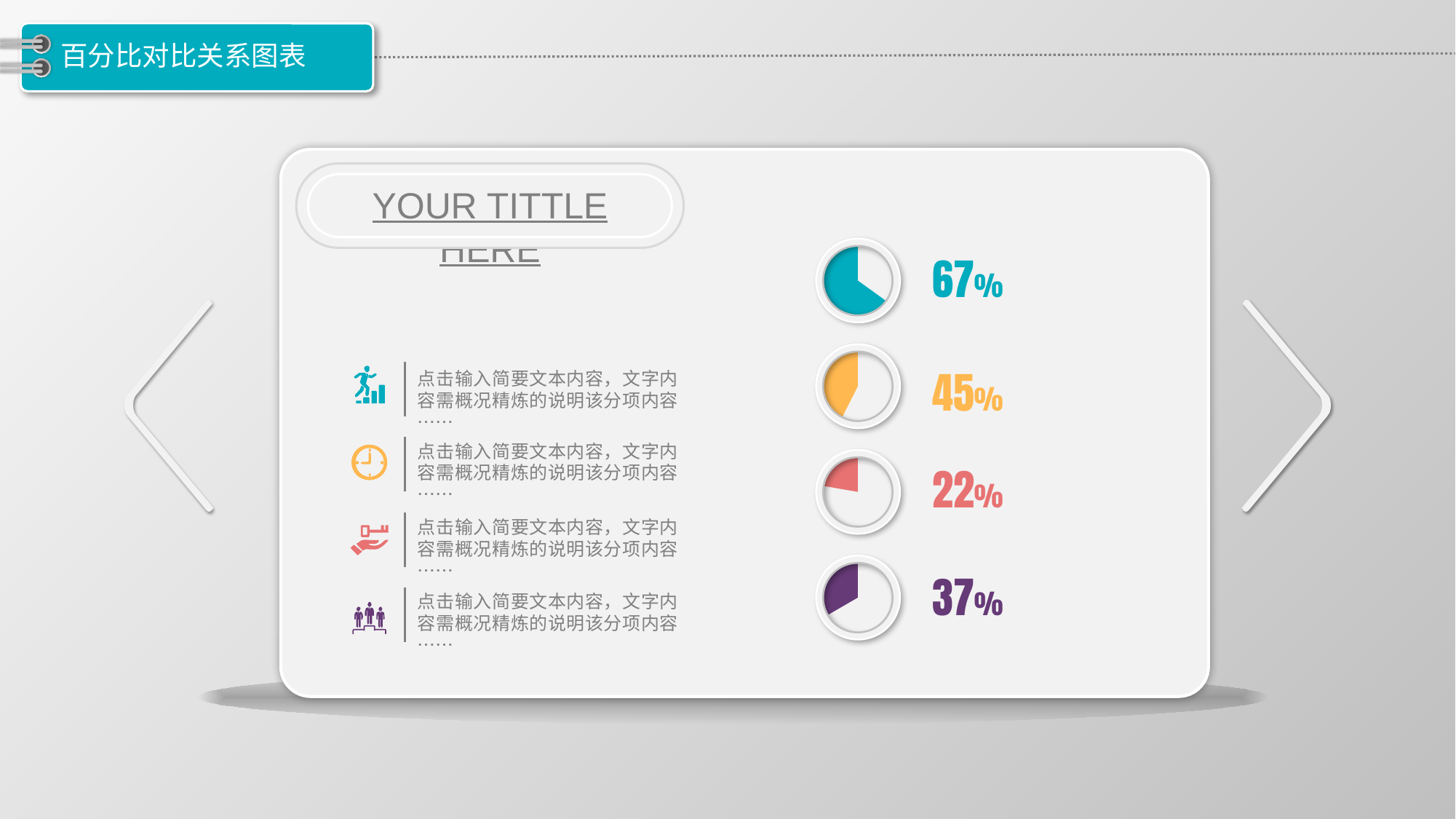

# 百分比对比关系图表

YOUR TITTLE HERE

67%

点击输入简要文本内容，文字内容需概况精炼的说明该分项内容……
45%

点击输入简要文本内容，文字内容需概况精炼的说明该分项内容……

22%
点击输入简要文本内容，文字内容需概况精炼的说明该分项内容……

37%
点击输入简要文本内容，文字内容需概况精炼的说明该分项内容……